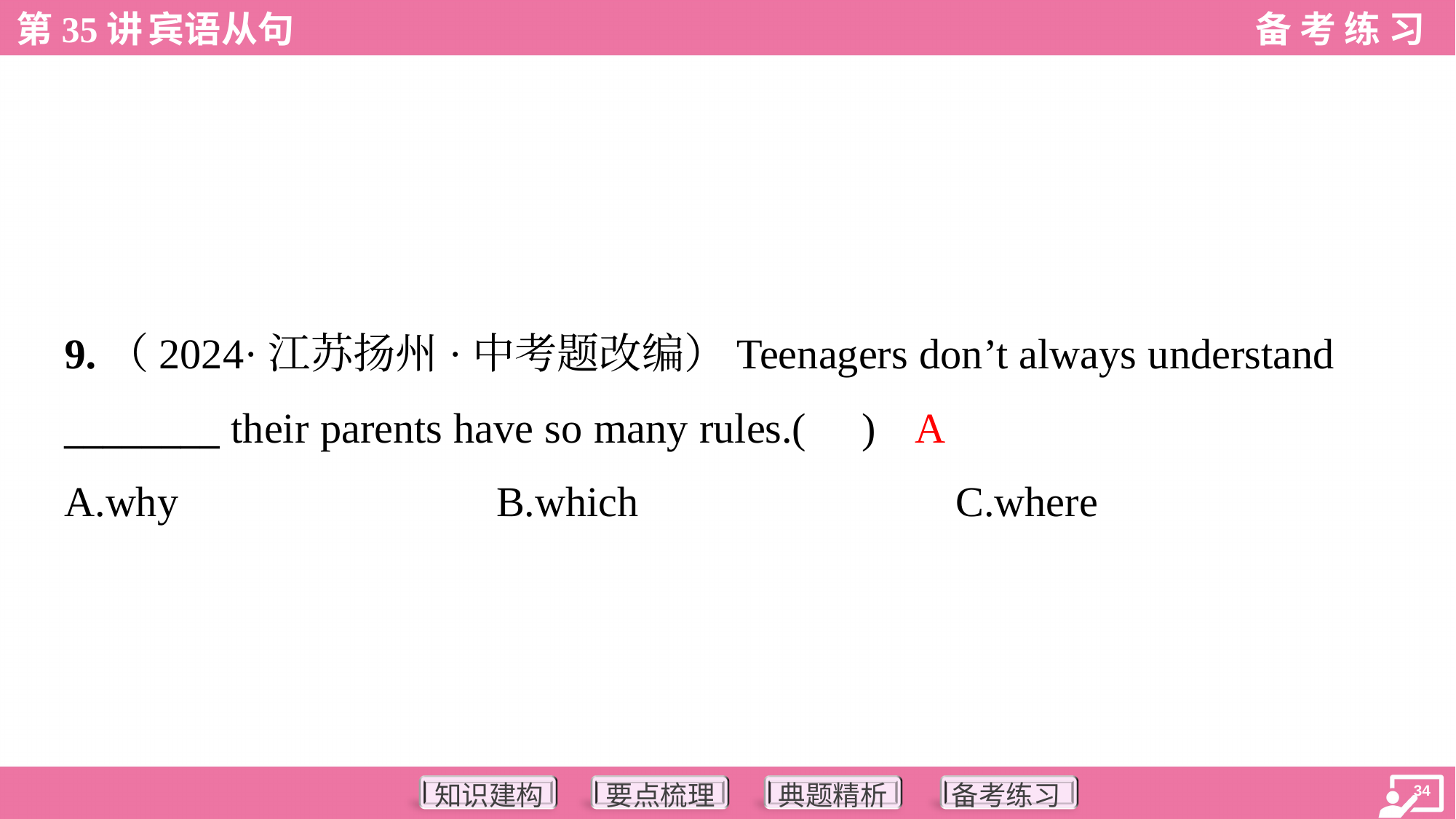

9.（2024·江苏扬州·中考题改编）Teenagers don’t always understand
________ their parents have so many rules.(     )
A
A.why	B.which	C.where